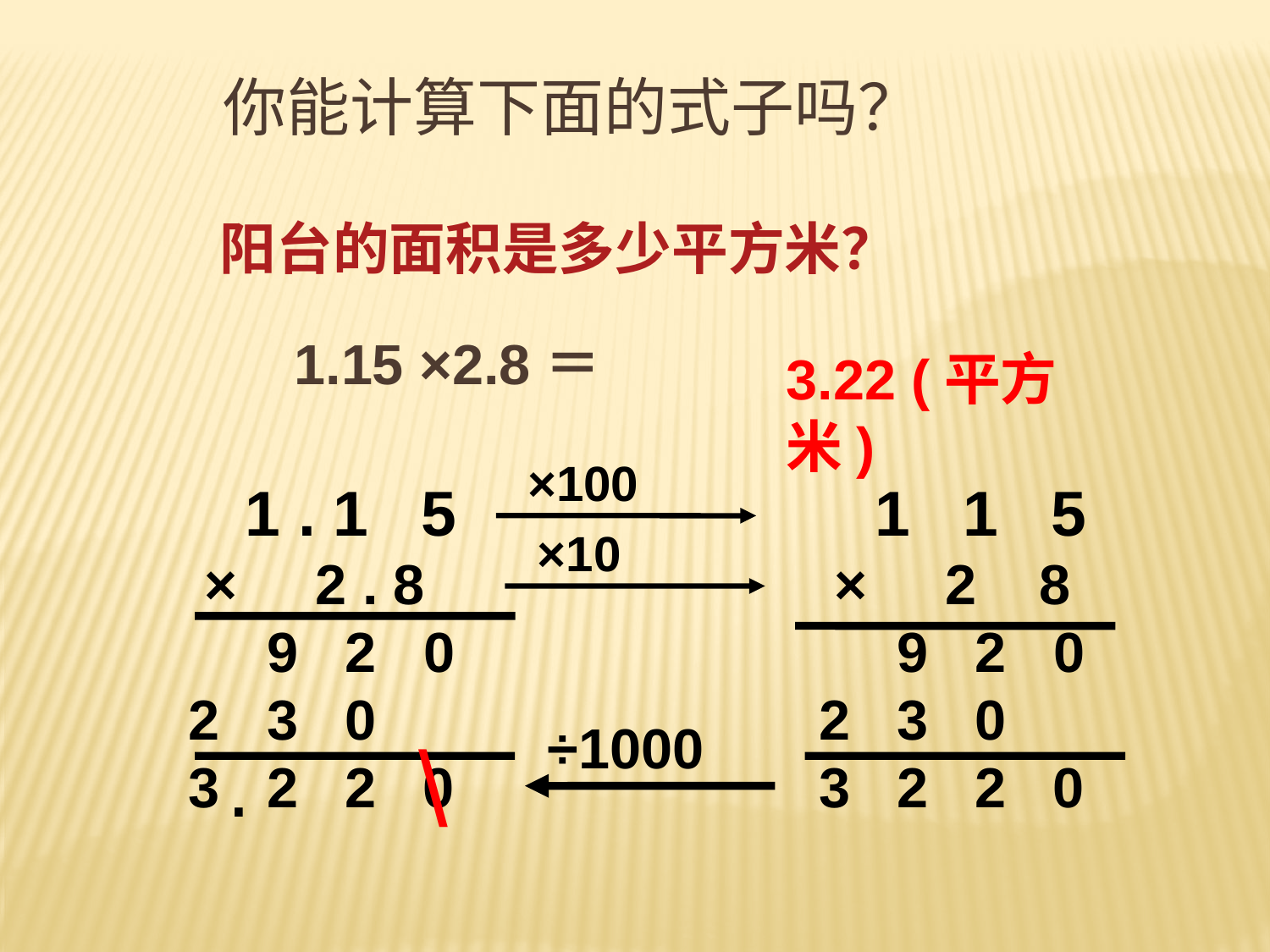

你能计算下面的式子吗？

               阳台的面积是多少平方米？

                  1.15 ×2.8＝
3.22 (平方米)

×100
     1 . 1   5
   ×     2 . 8
       9   2   0
  2   3   0
  3   2   2   0

     1   1   5
   ×     2    8
       9   2   0
  2   3   0
  3   2   2   0

×10

÷1000
 \
.